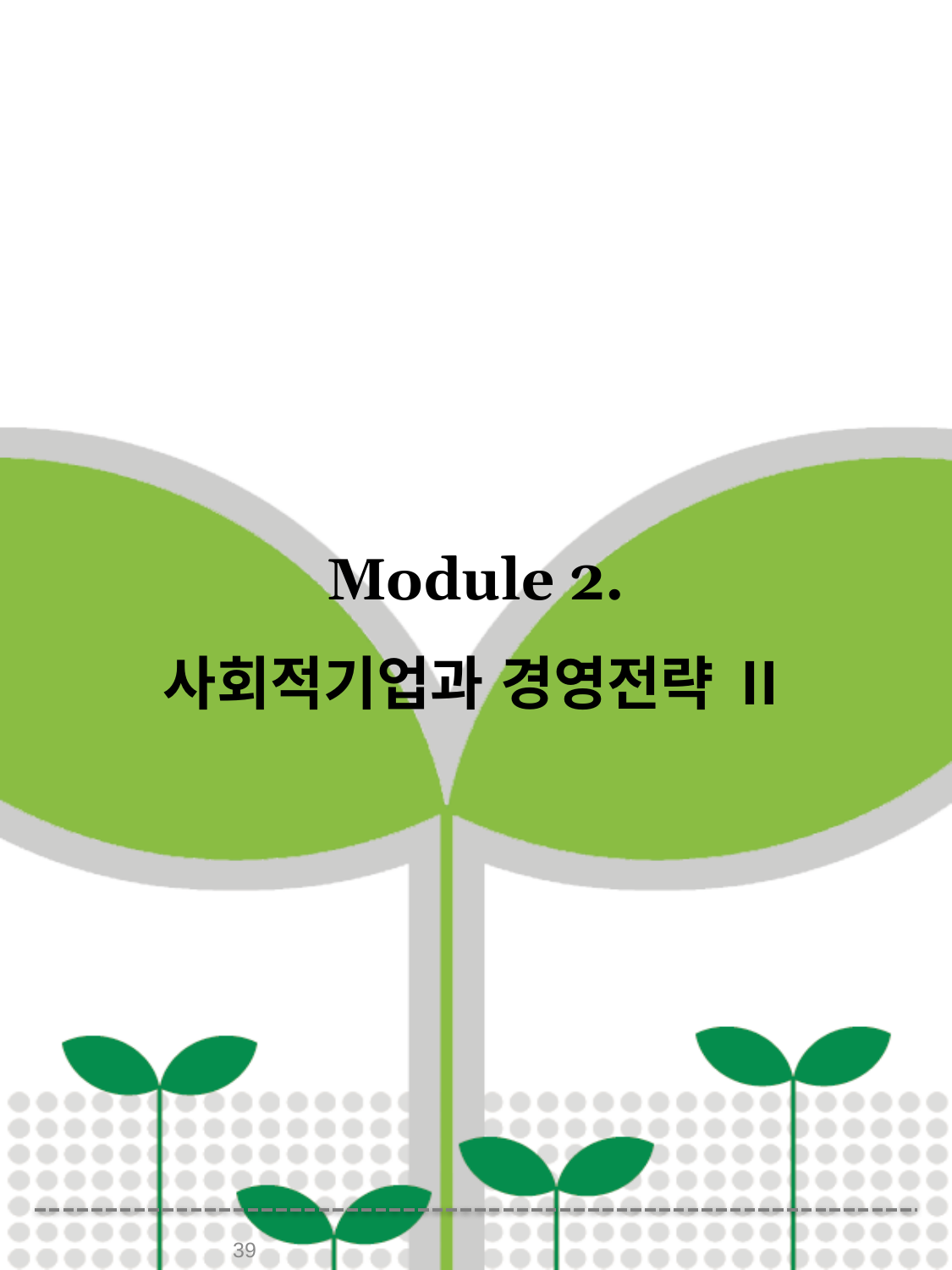

# Module 2. 사회적기업과 경영전략 Ⅱ
39